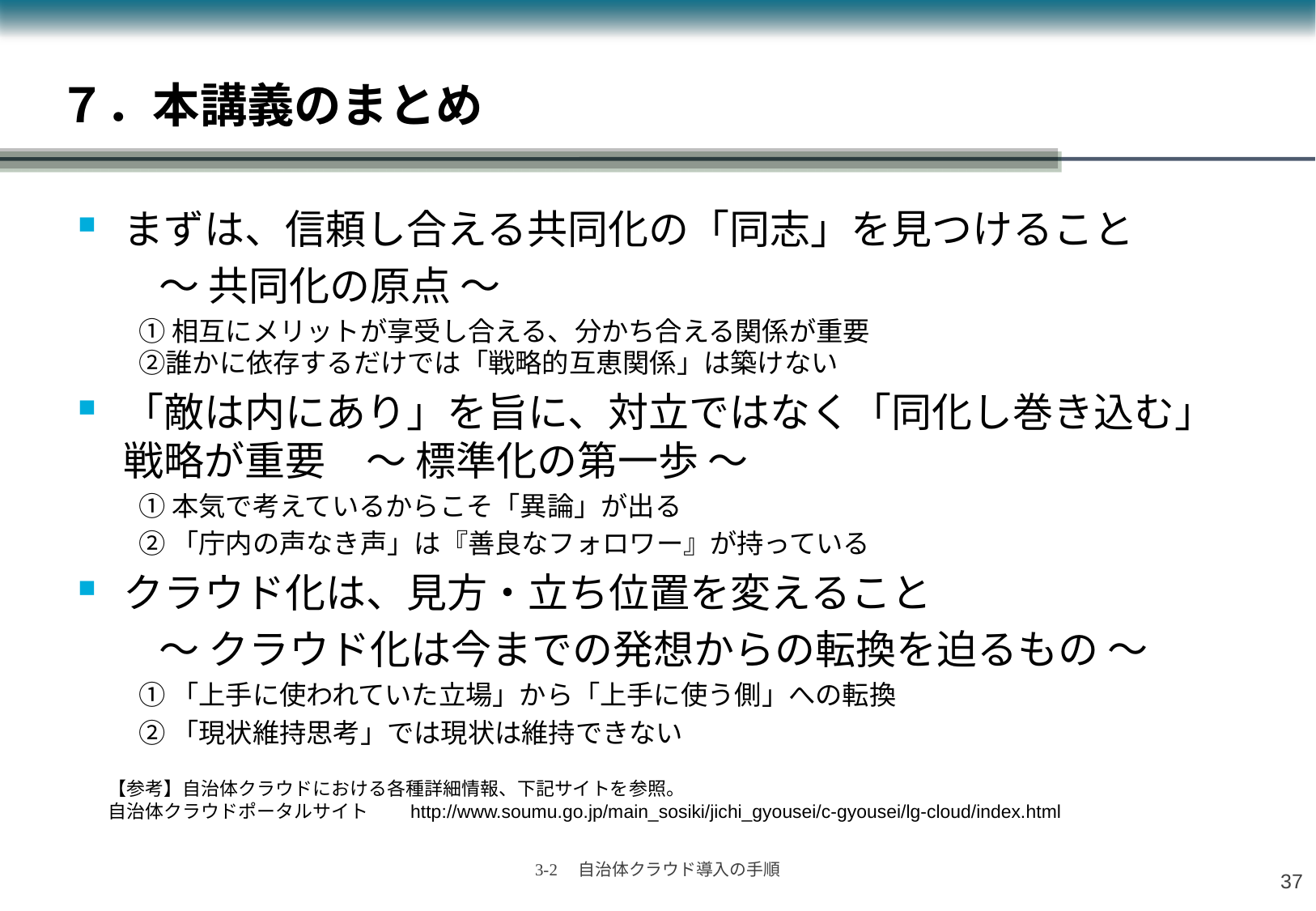

# ７．本講義のまとめ
まずは、信頼し合える共同化の「同志」を見つけること
　　～ 共同化の原点 ～
①相互にメリットが享受し合える、分かち合える関係が重要
②誰かに依存するだけでは「戦略的互恵関係」は築けない
「敵は内にあり」を旨に、対立ではなく「同化し巻き込む」戦略が重要　～ 標準化の第一歩 ～
①本気で考えているからこそ「異論」が出る
②「庁内の声なき声」は『善良なフォロワー』が持っている
クラウド化は、見方・立ち位置を変えること
　　～ クラウド化は今までの発想からの転換を迫るもの ～
①「上手に使われていた立場」から「上手に使う側」への転換
②「現状維持思考」では現状は維持できない

【参考】自治体クラウドにおける各種詳細情報、下記サイトを参照。
自治体クラウドポータルサイト　　http://www.soumu.go.jp/main_sosiki/jichi_gyousei/c-gyousei/lg-cloud/index.html
37
3-2　自治体クラウド導入の手順